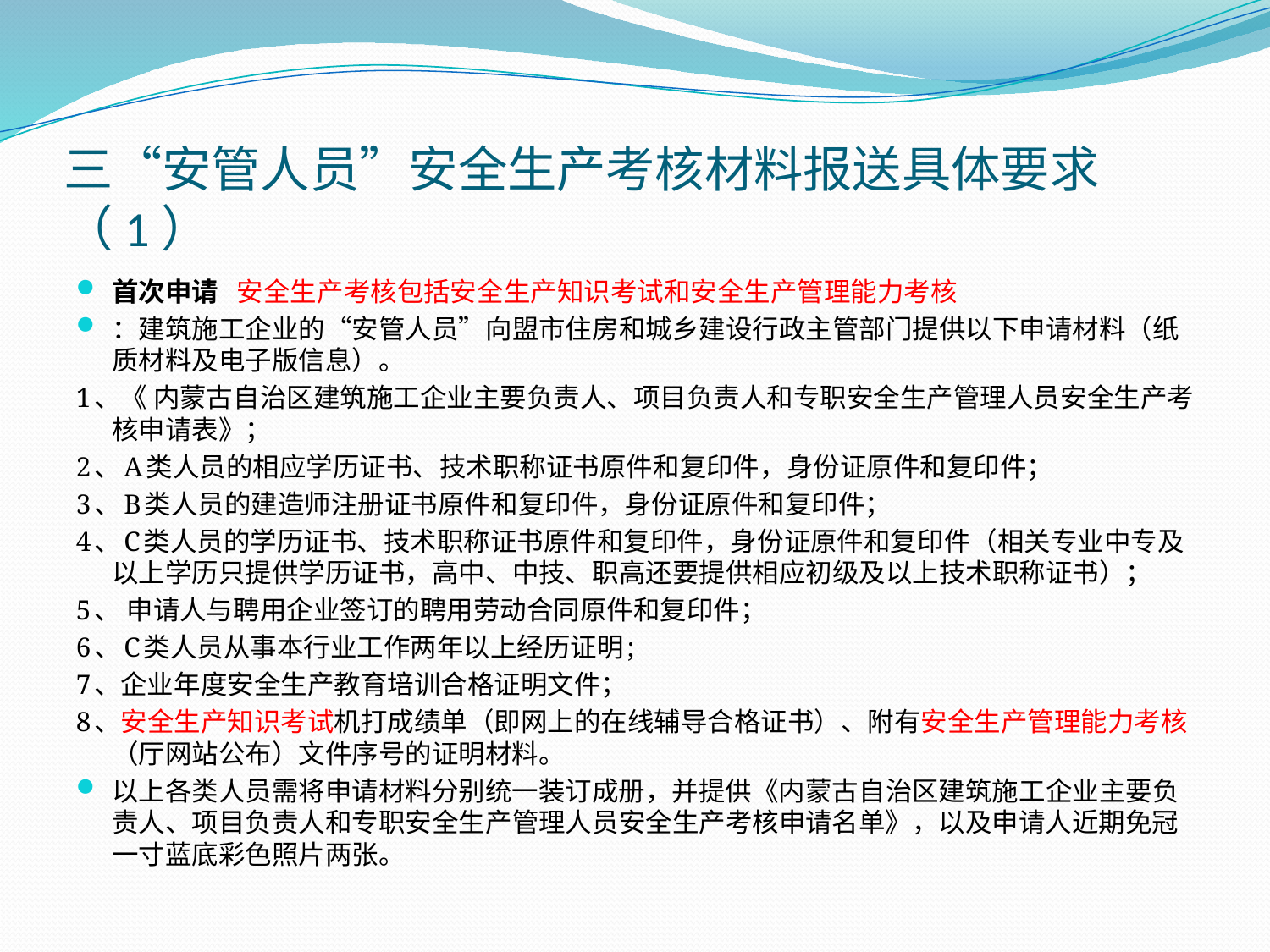

# 三“安管人员”安全生产考核材料报送具体要求（1）
首次申请   安全生产考核包括安全生产知识考试和安全生产管理能力考核
：建筑施工企业的“安管人员”向盟市住房和城乡建设行政主管部门提供以下申请材料（纸质材料及电子版信息）。
1、《 内蒙古自治区建筑施工企业主要负责人、项目负责人和专职安全生产管理人员安全生产考核申请表》；
2、A类人员的相应学历证书、技术职称证书原件和复印件，身份证原件和复印件；
3、B类人员的建造师注册证书原件和复印件，身份证原件和复印件；
4、C类人员的学历证书、技术职称证书原件和复印件，身份证原件和复印件（相关专业中专及以上学历只提供学历证书，高中、中技、职高还要提供相应初级及以上技术职称证书）；
5、 申请人与聘用企业签订的聘用劳动合同原件和复印件；
6、C类人员从事本行业工作两年以上经历证明;
7、企业年度安全生产教育培训合格证明文件；
8、安全生产知识考试机打成绩单（即网上的在线辅导合格证书）、附有安全生产管理能力考核（厅网站公布）文件序号的证明材料。
以上各类人员需将申请材料分别统一装订成册，并提供《内蒙古自治区建筑施工企业主要负责人、项目负责人和专职安全生产管理人员安全生产考核申请名单》，以及申请人近期免冠一寸蓝底彩色照片两张。